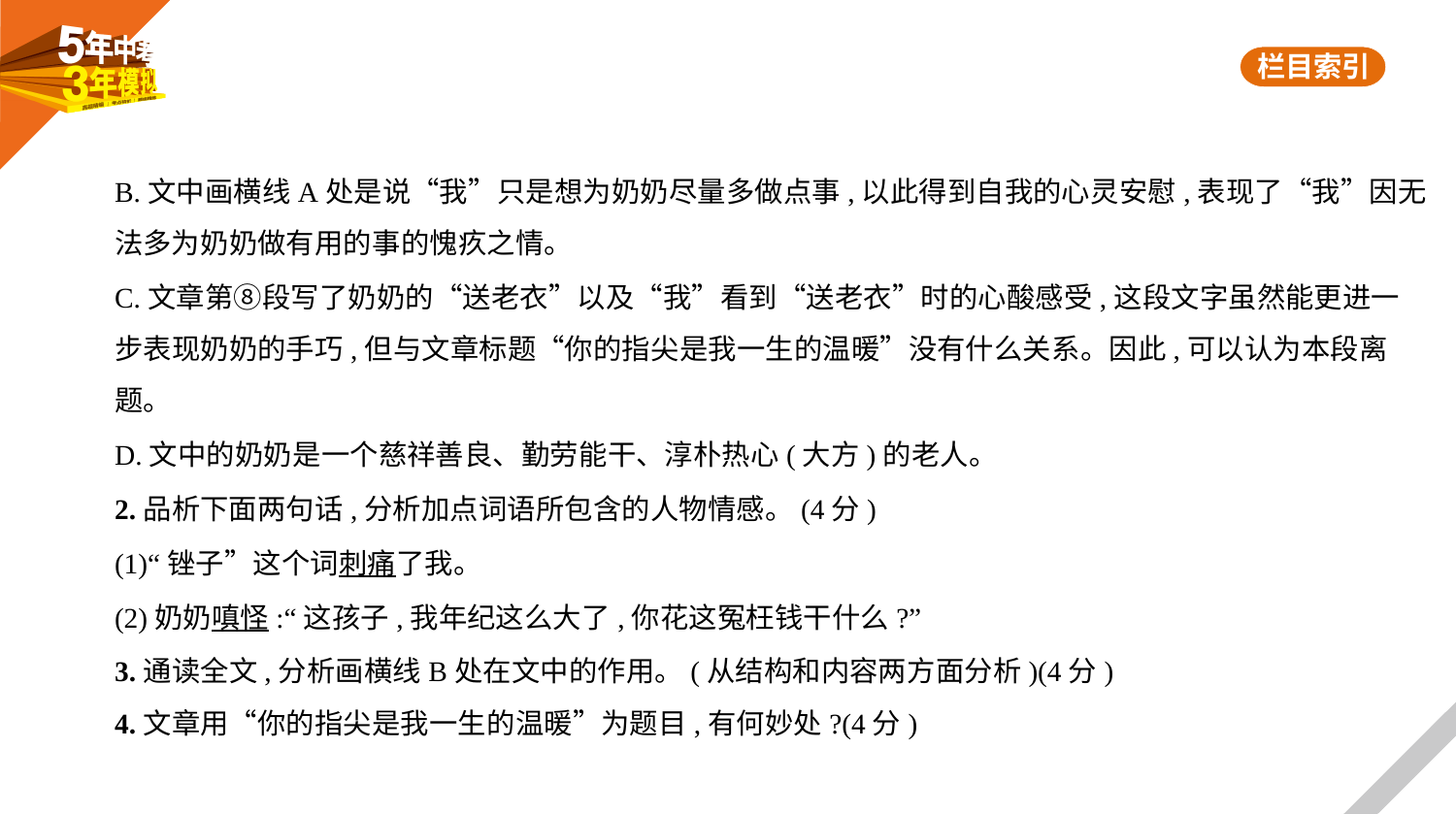

B.文中画横线A处是说“我”只是想为奶奶尽量多做点事,以此得到自我的心灵安慰,表现了“我”因无
法多为奶奶做有用的事的愧疚之情。
C.文章第⑧段写了奶奶的“送老衣”以及“我”看到“送老衣”时的心酸感受,这段文字虽然能更进一
步表现奶奶的手巧,但与文章标题“你的指尖是我一生的温暖”没有什么关系。因此,可以认为本段离
题。
D.文中的奶奶是一个慈祥善良、勤劳能干、淳朴热心(大方)的老人。
2.品析下面两句话,分析加点词语所包含的人物情感。(4分)
(1)“锉子”这个词刺痛了我。
(2)奶奶嗔怪:“这孩子,我年纪这么大了,你花这冤枉钱干什么?”
3.通读全文,分析画横线B处在文中的作用。(从结构和内容两方面分析)(4分)
4.文章用“你的指尖是我一生的温暖”为题目,有何妙处?(4分)